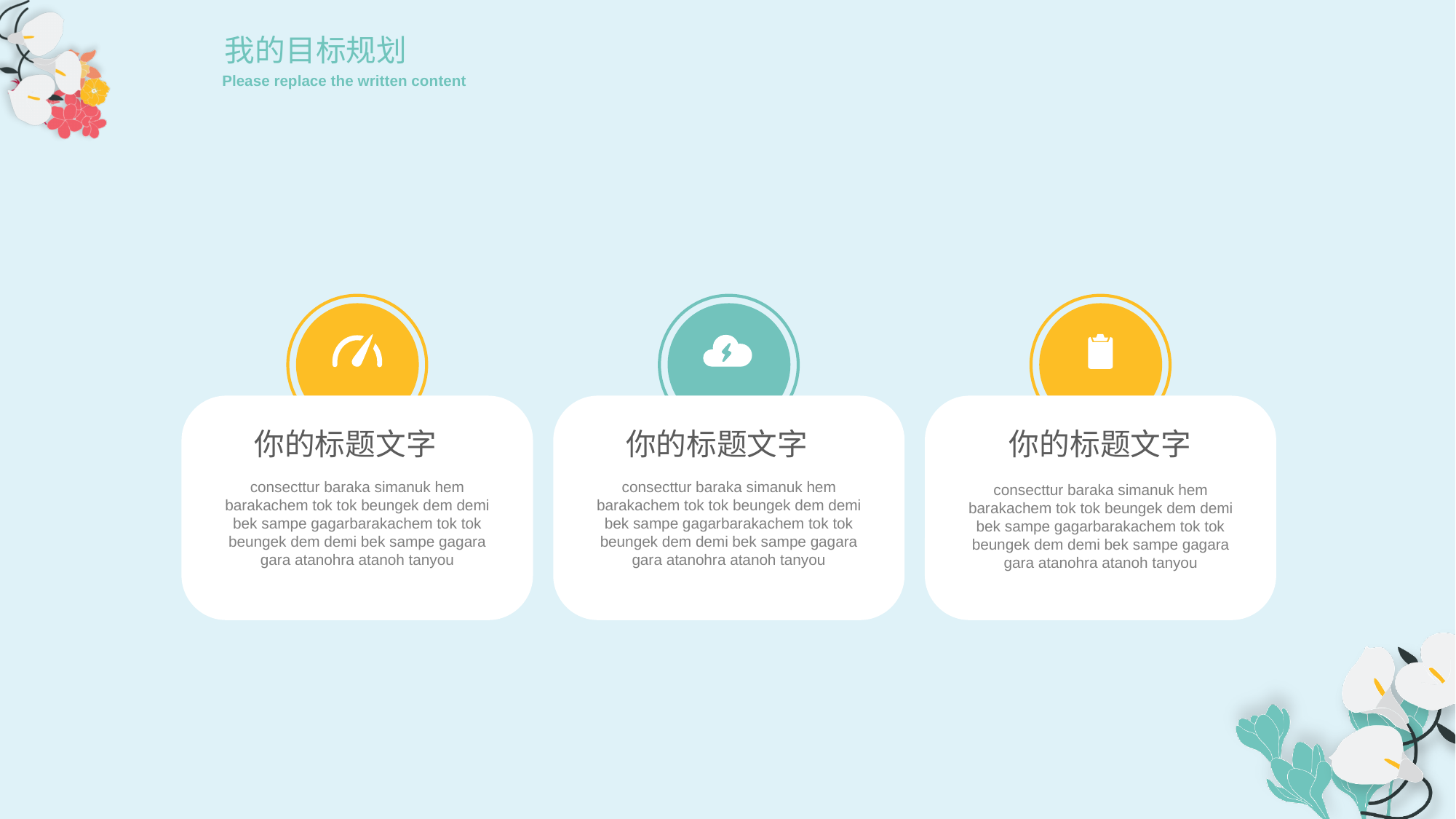

我的目标规划
Please replace the written content

你的标题文字
你的标题文字
你的标题文字
consecttur baraka simanuk hem barakachem tok tok beungek dem demi bek sampe gagarbarakachem tok tok beungek dem demi bek sampe gagara gara atanohra atanoh tanyou
consecttur baraka simanuk hem barakachem tok tok beungek dem demi bek sampe gagarbarakachem tok tok beungek dem demi bek sampe gagara gara atanohra atanoh tanyou
consecttur baraka simanuk hem barakachem tok tok beungek dem demi bek sampe gagarbarakachem tok tok beungek dem demi bek sampe gagara gara atanohra atanoh tanyou